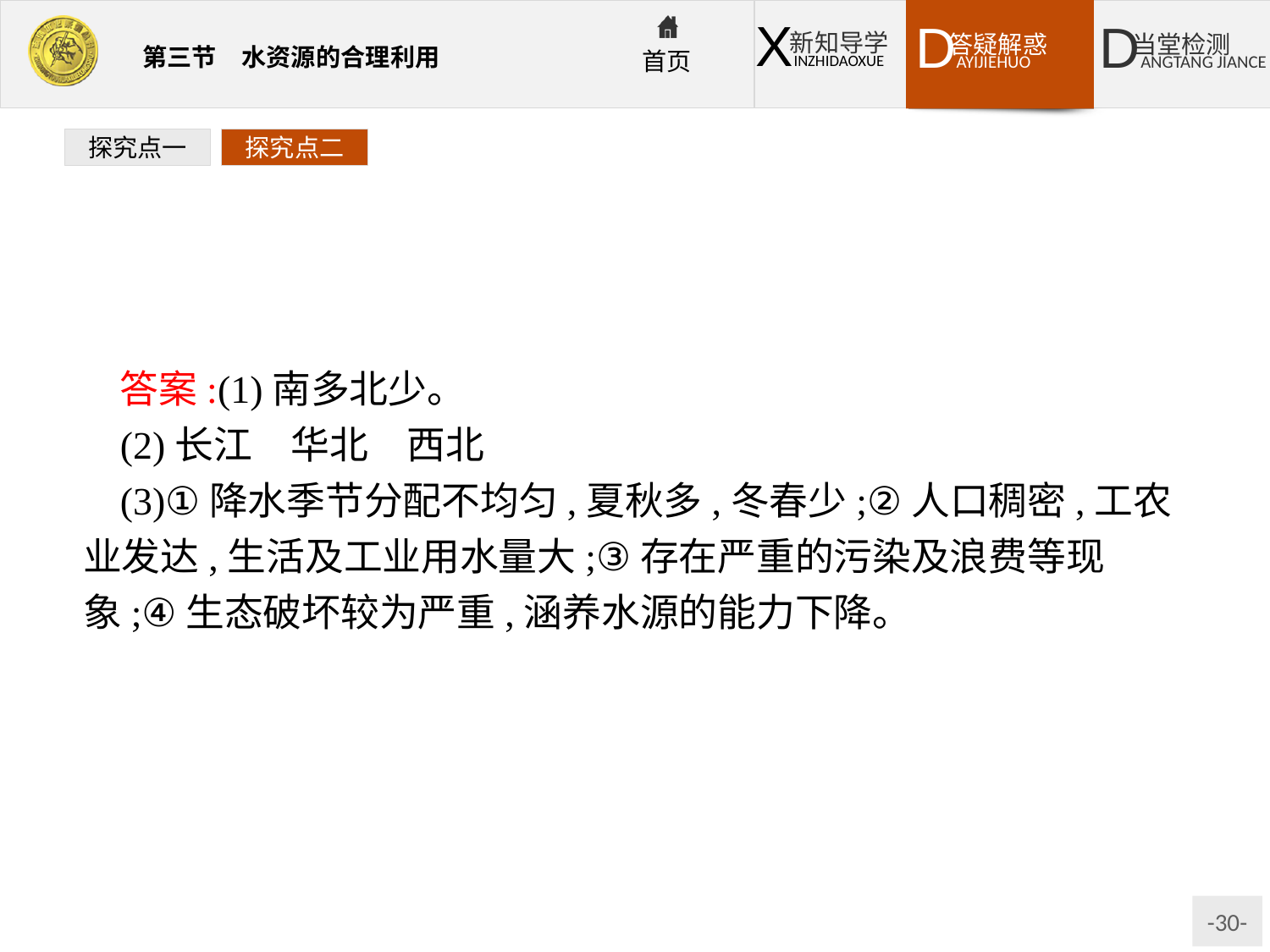

探究点一
探究点二
答案:(1)南多北少。
(2)长江　华北　西北
(3)①降水季节分配不均匀,夏秋多,冬春少;②人口稠密,工农业发达,生活及工业用水量大;③存在严重的污染及浪费等现象;④生态破坏较为严重,涵养水源的能力下降。